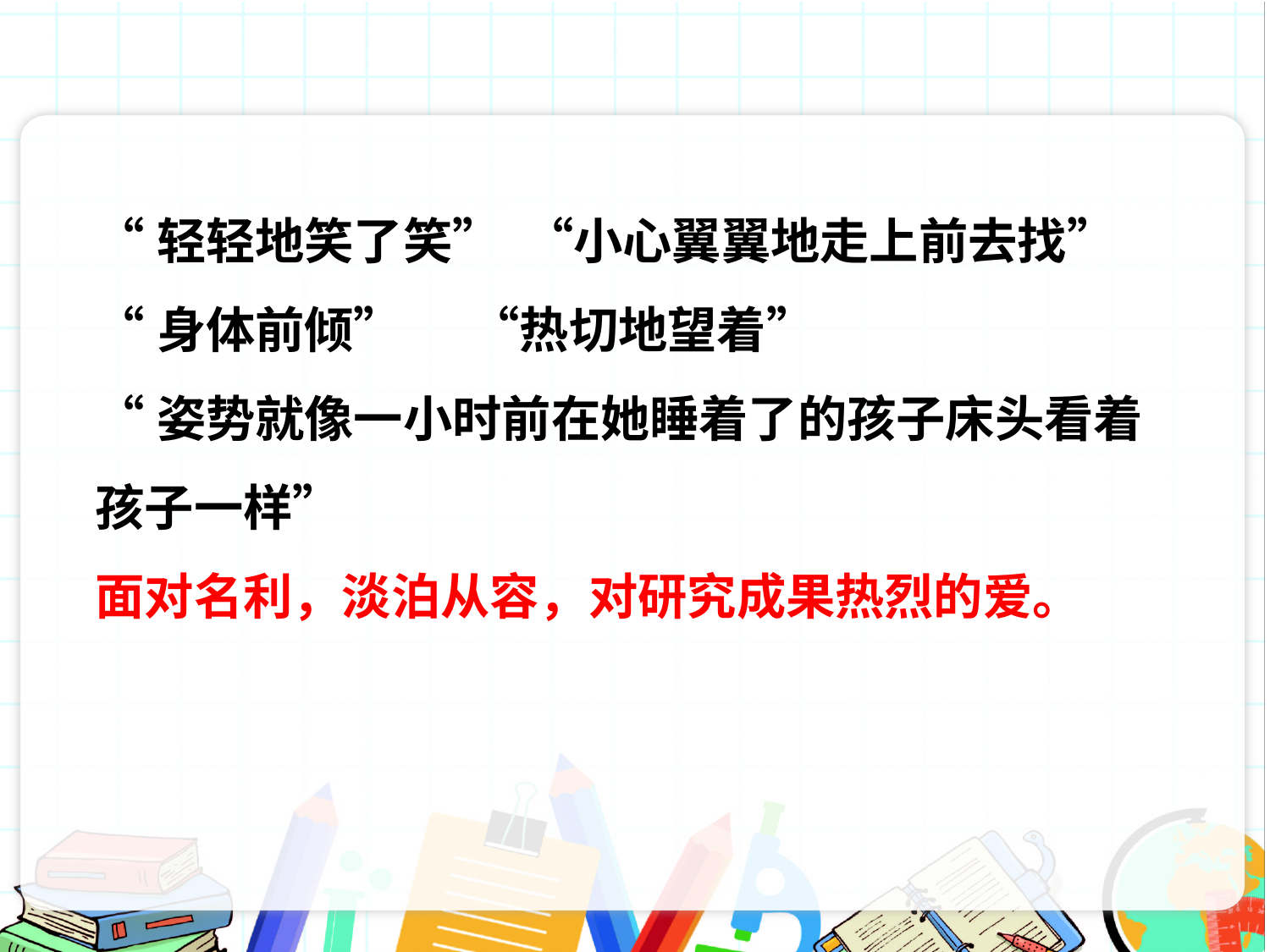

“轻轻地笑了笑”  “小心翼翼地走上前去找”
“身体前倾”      “热切地望着”
“姿势就像一小时前在她睡着了的孩子床头看着孩子一样”
面对名利，淡泊从容，对研究成果热烈的爱。